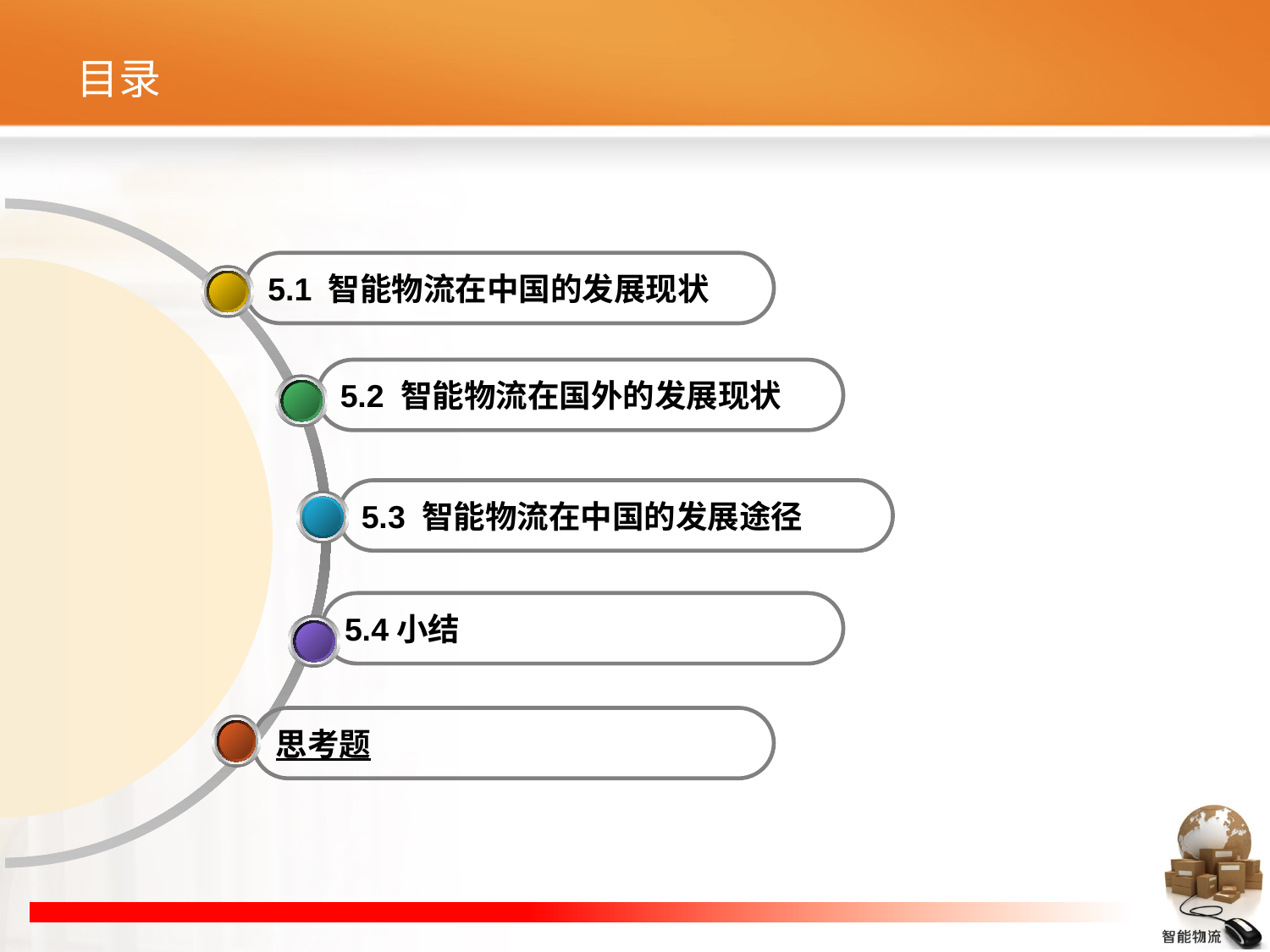

# 目录

5.1 智能物流在中国的发展现状

5.2 智能物流在国外的发展现状

5.3 智能物流在中国的发展途径

5.4小结

思考题